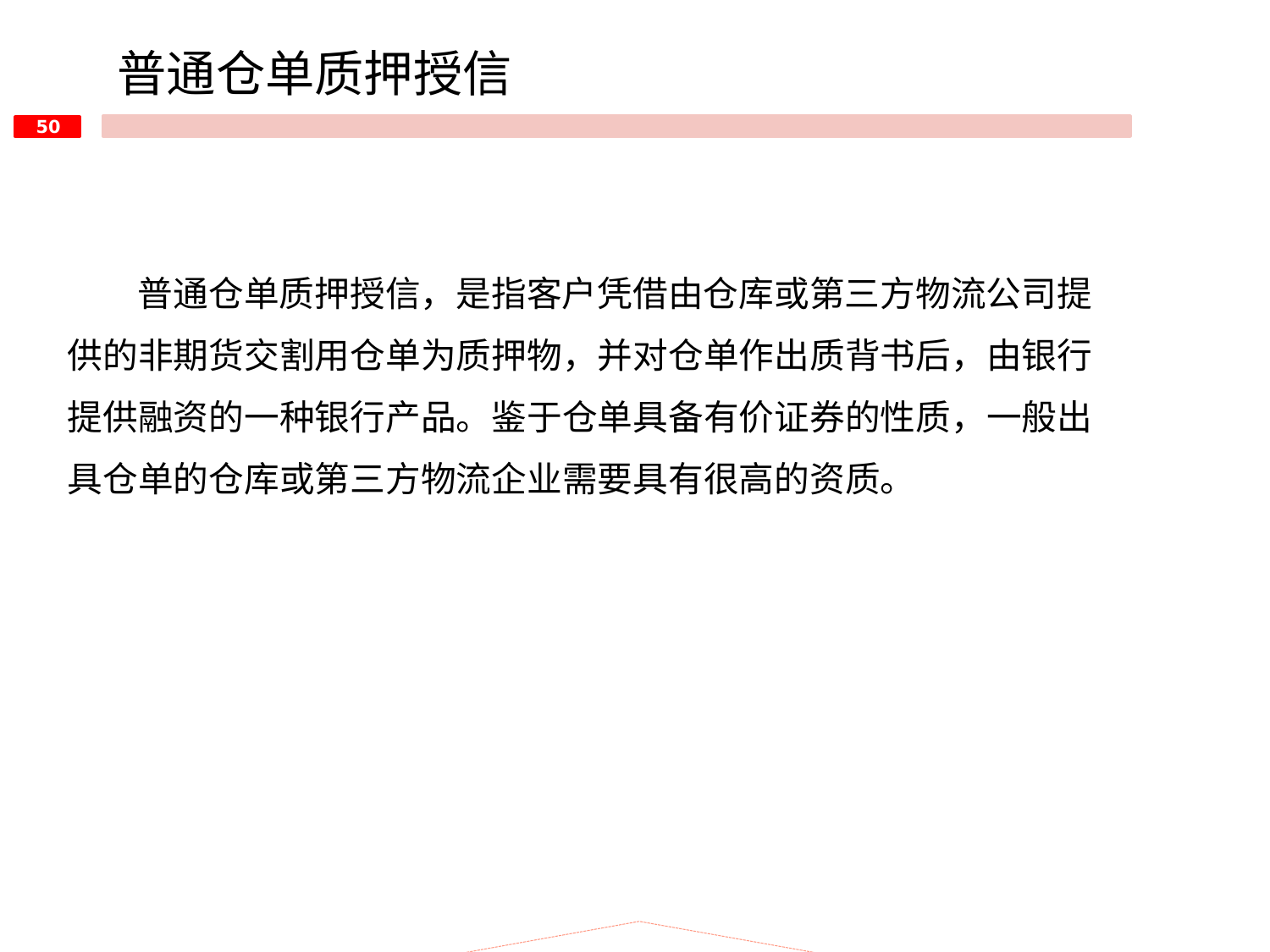

普通仓单质押授信
50
普通仓单质押授信，是指客户凭借由仓库或第三方物流公司提供的非期货交割用仓单为质押物，并对仓单作出质背书后，由银行提供融资的一种银行产品。鉴于仓单具备有价证券的性质，一般出具仓单的仓库或第三方物流企业需要具有很高的资质。